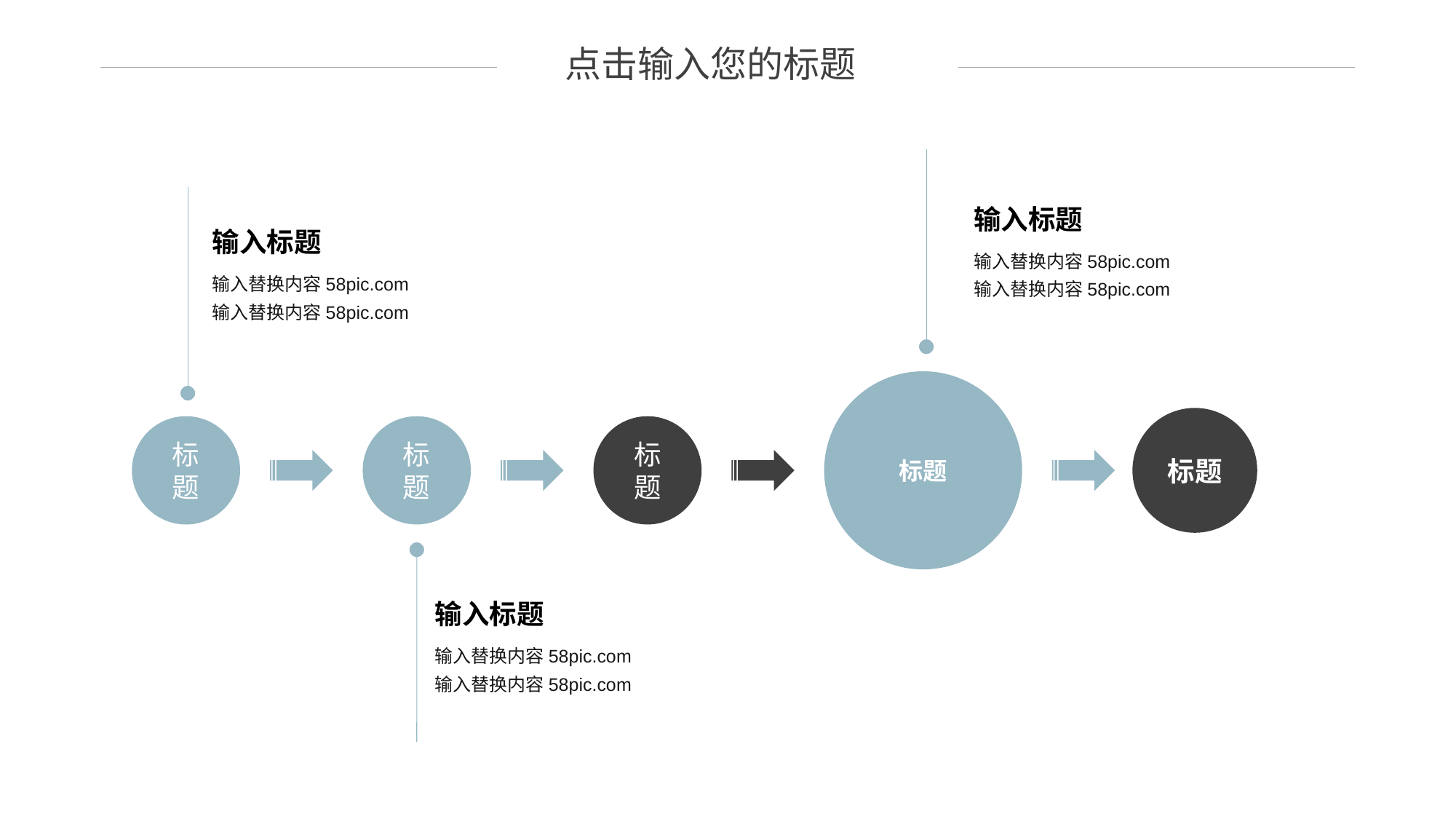

点击输入您的标题

输入标题
输入标题
输入替换内容58pic.com输入替换内容58pic.com
输入替换内容58pic.com输入替换内容58pic.com
标题
标题
标题
标题
标题

输入标题
输入替换内容58pic.com输入替换内容58pic.com